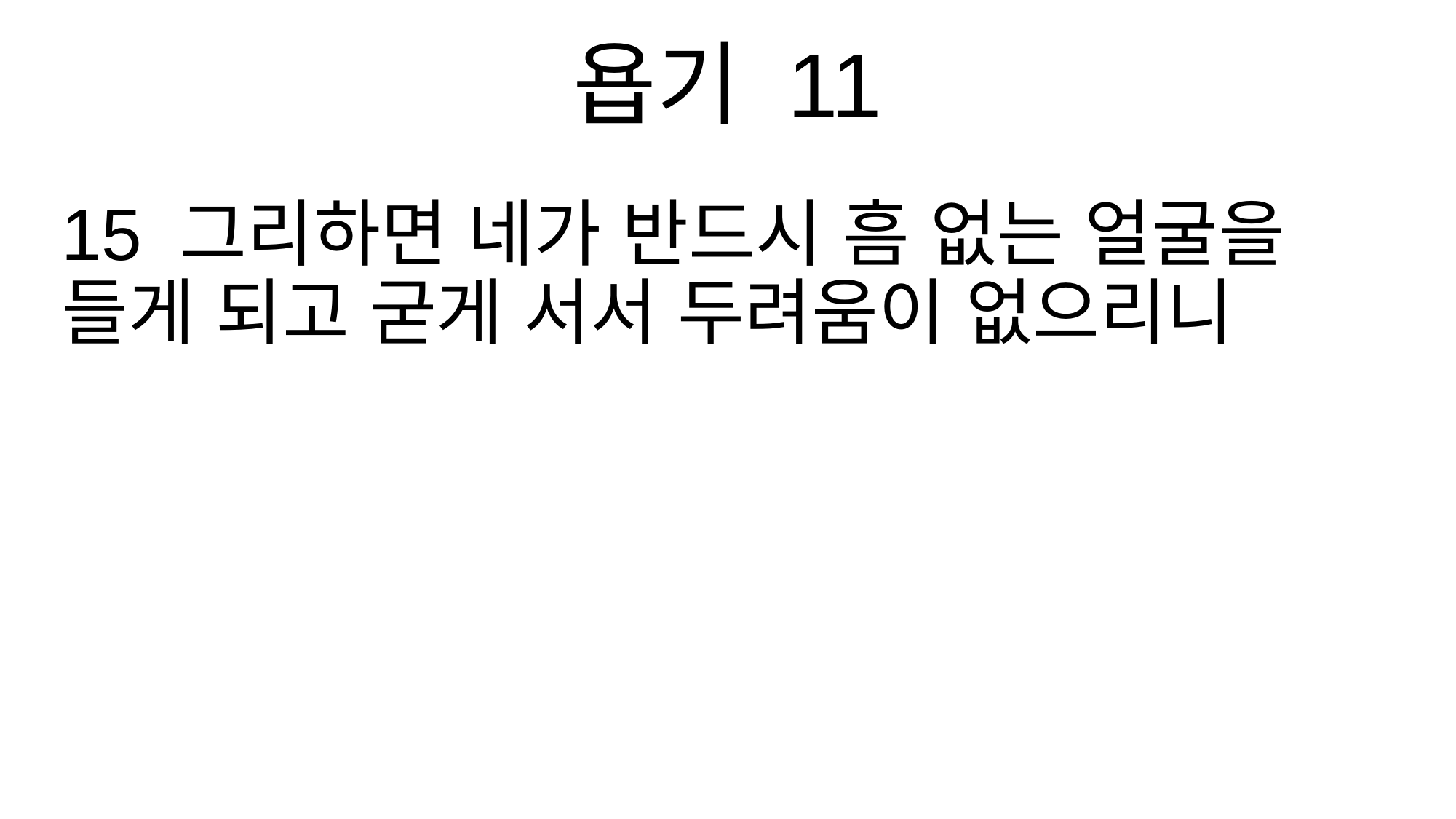

욥기 11
15 그리하면 네가 반드시 흠 없는 얼굴을 들게 되고 굳게 서서 두려움이 없으리니